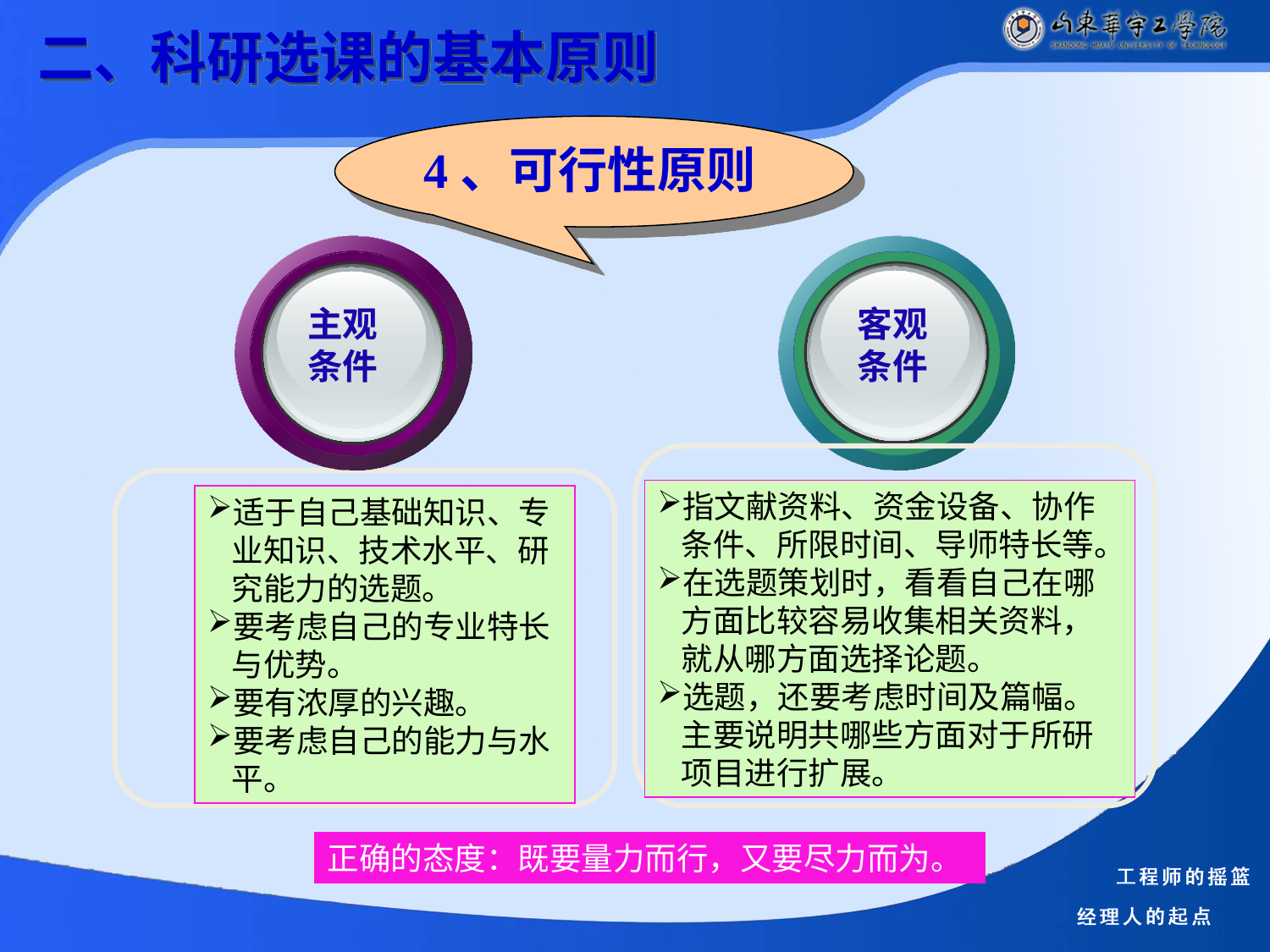

二、科研选课的基本原则
4、可行性原则

主观
条件
客观
条件

指文献资料、资金设备、协作条件、所限时间、导师特长等。
在选题策划时，看看自己在哪方面比较容易收集相关资料，就从哪方面选择论题。
选题，还要考虑时间及篇幅。主要说明共哪些方面对于所研项目进行扩展。
适于自己基础知识、专业知识、技术水平、研究能力的选题。
要考虑自己的专业特长与优势。
要有浓厚的兴趣。
要考虑自己的能力与水平。
正确的态度：既要量力而行，又要尽力而为。